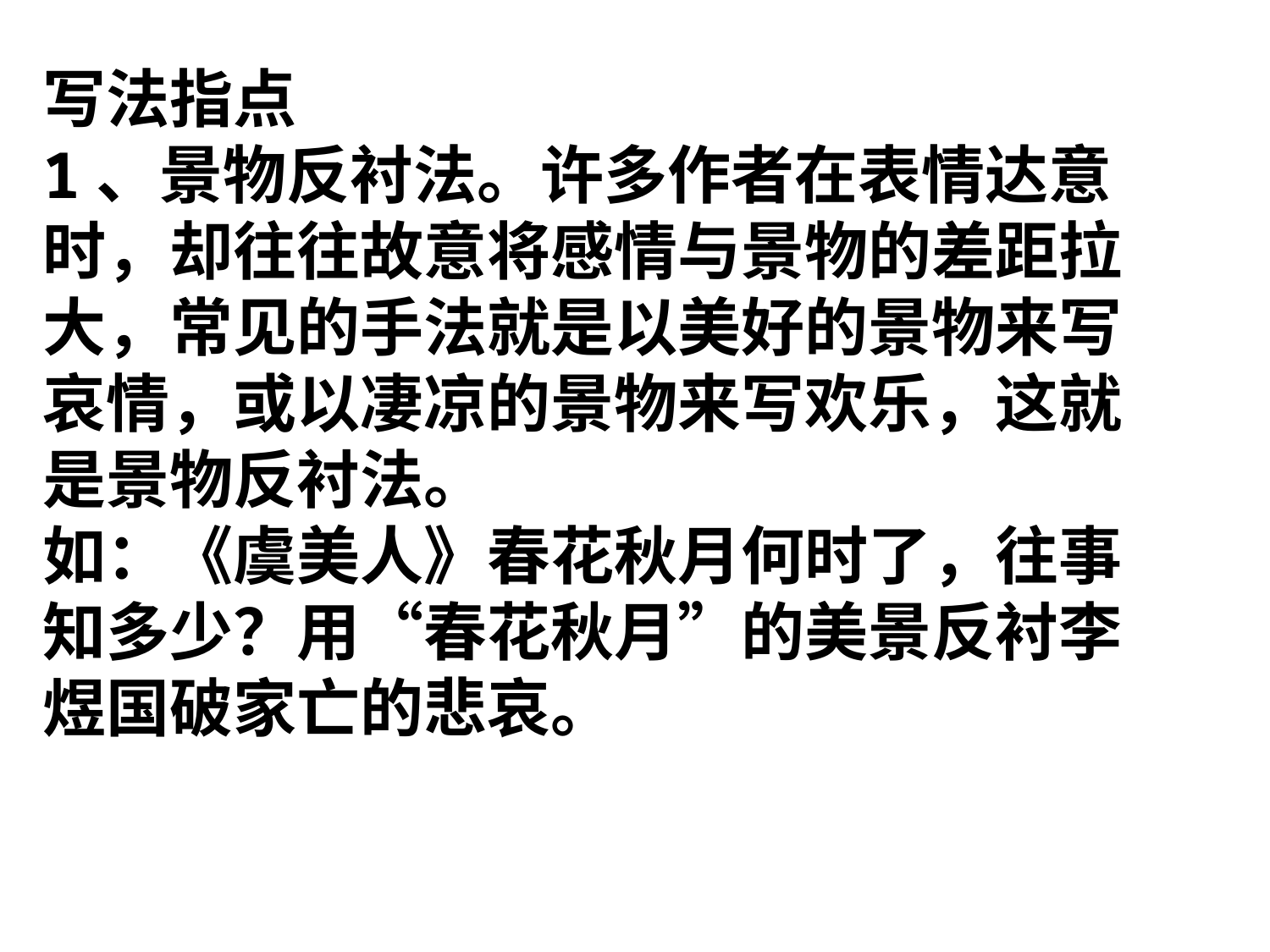

写法指点
1、景物反衬法。许多作者在表情达意时，却往往故意将感情与景物的差距拉大，常见的手法就是以美好的景物来写哀情，或以凄凉的景物来写欢乐，这就是景物反衬法。
如：《虞美人》春花秋月何时了，往事知多少？用“春花秋月”的美景反衬李煜国破家亡的悲哀。